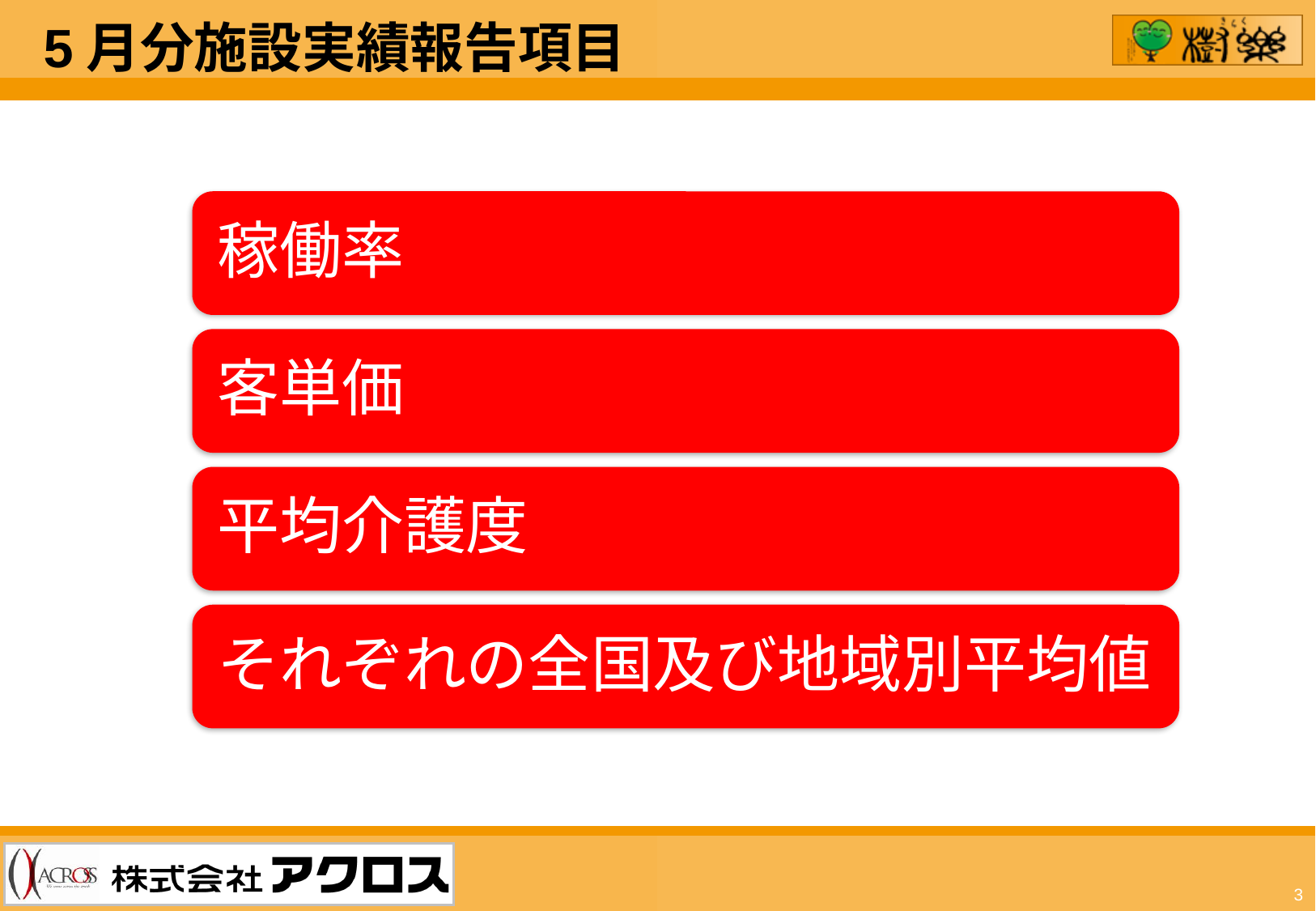

5月分施設実績報告項目
稼働率
客単価
平均介護度
それぞれの全国及び地域別平均値
3